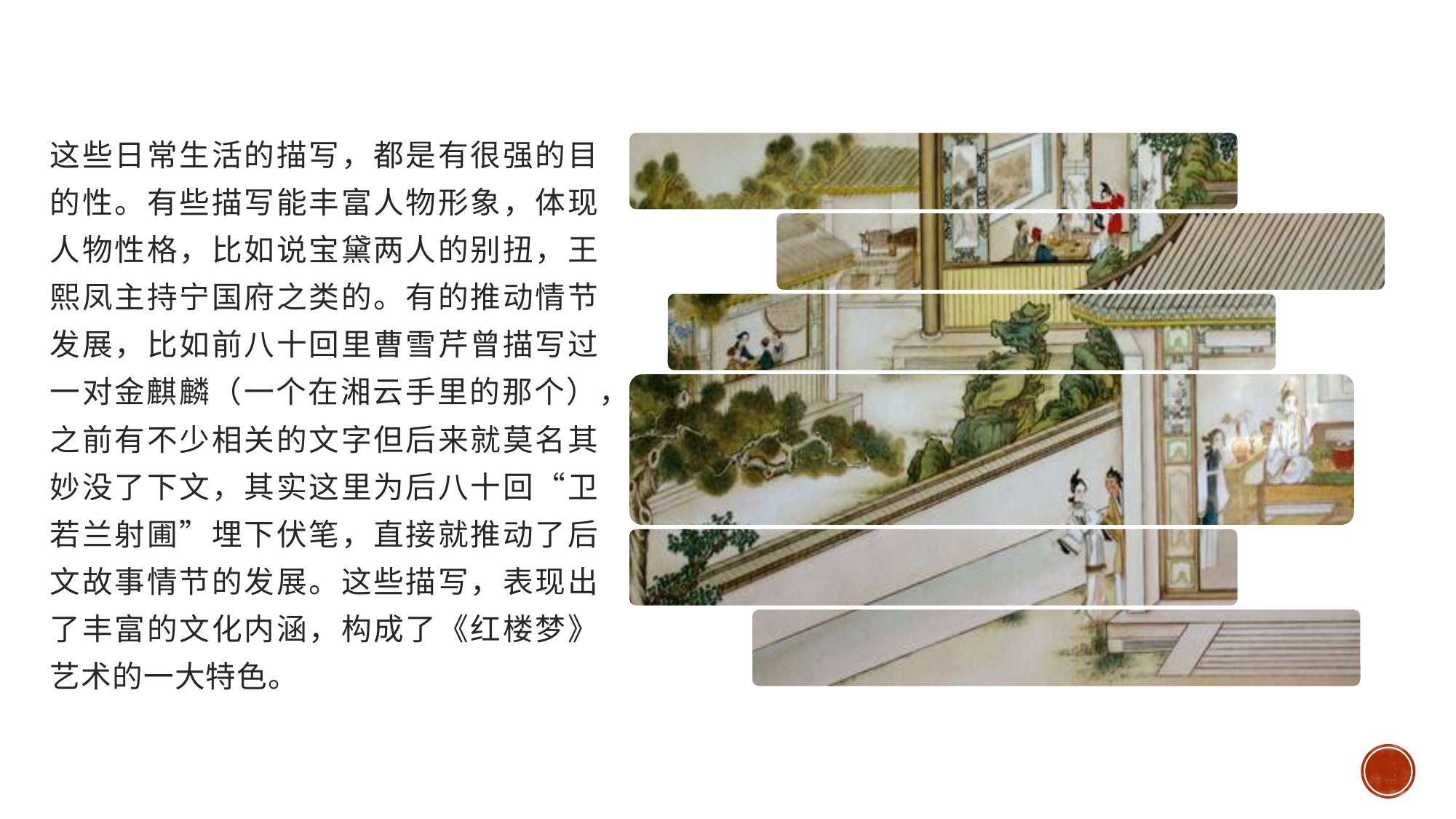

这些日常生活的描写，都是有很强的目的性。有些描写能丰富人物形象，体现人物性格，比如说宝黛两人的别扭，王熙凤主持宁国府之类的。有的推动情节发展，比如前八十回里曹雪芹曾描写过一对金麒麟（一个在湘云手里的那个），之前有不少相关的文字但后来就莫名其妙没了下文，其实这里为后八十回“卫若兰射圃”埋下伏笔，直接就推动了后文故事情节的发展。这些描写，表现出了丰富的文化内涵，构成了《红楼梦》艺术的一大特色。